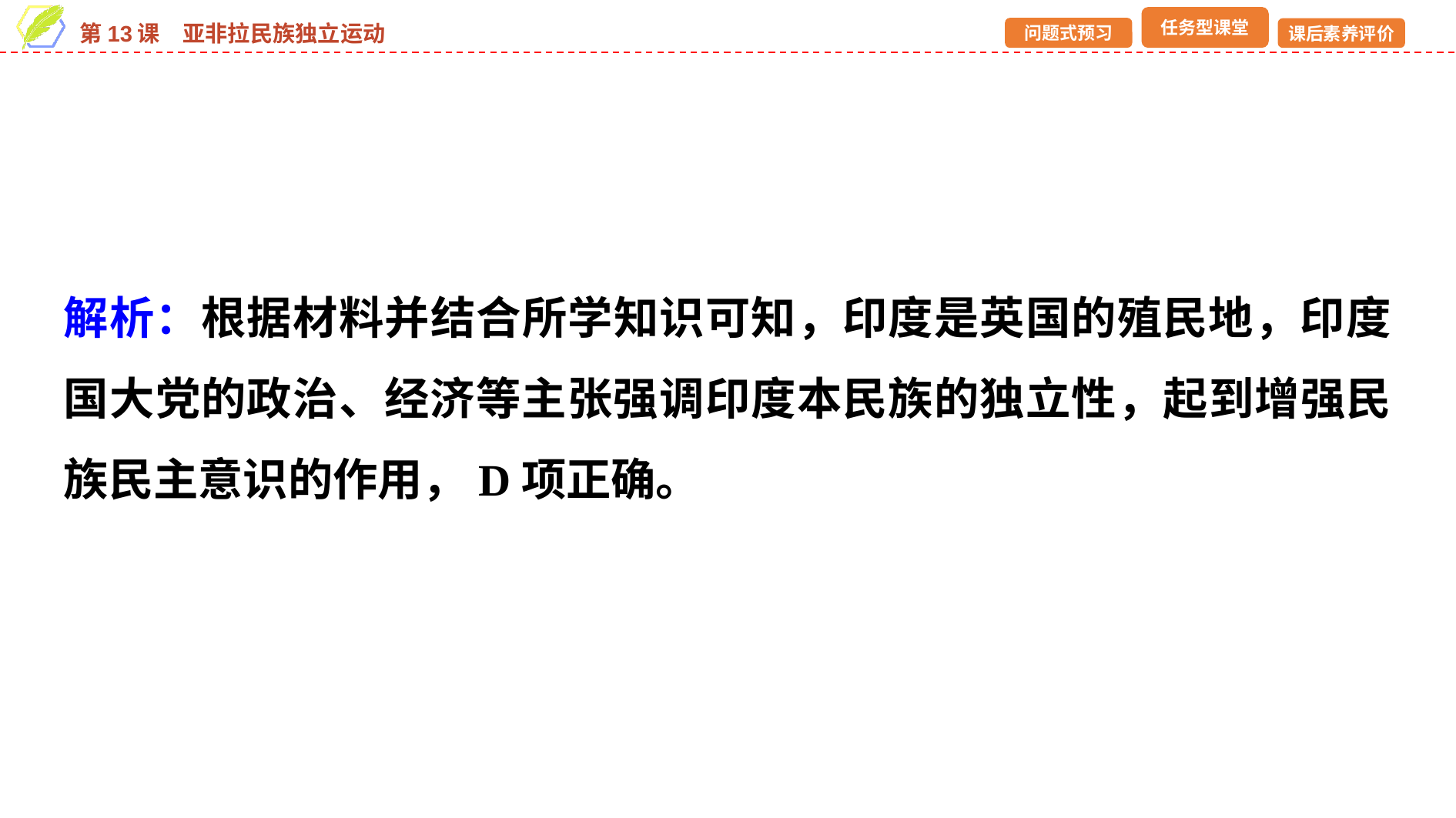

解析：根据材料并结合所学知识可知，印度是英国的殖民地，印度国大党的政治、经济等主张强调印度本民族的独立性，起到增强民族民主意识的作用，D项正确。